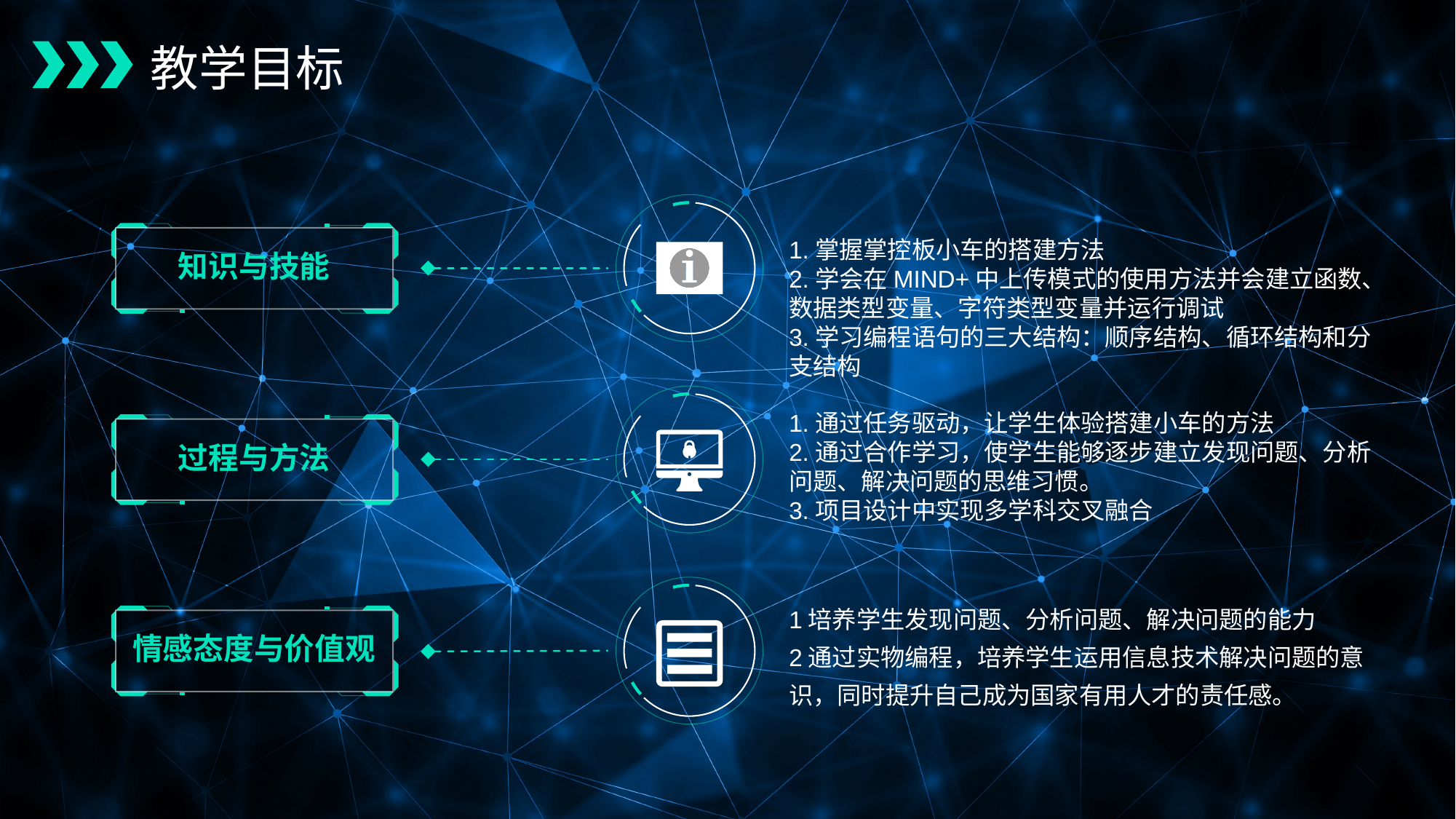

教学目标

1.掌握掌控板小车的搭建方法
2.学会在MIND+中上传模式的使用方法并会建立函数、数据类型变量、字符类型变量并运行调试
3.学习编程语句的三大结构：顺序结构、循环结构和分支结构

知识与技能

1.通过任务驱动，让学生体验搭建小车的方法
2.通过合作学习，使学生能够逐步建立发现问题、分析问题、解决问题的思维习惯。
3.项目设计中实现多学科交叉融合

过程与方法

1培养学生发现问题、分析问题、解决问题的能力
2通过实物编程，培养学生运用信息技术解决问题的意识，同时提升自己成为国家有用人才的责任感。

情感态度与价值观